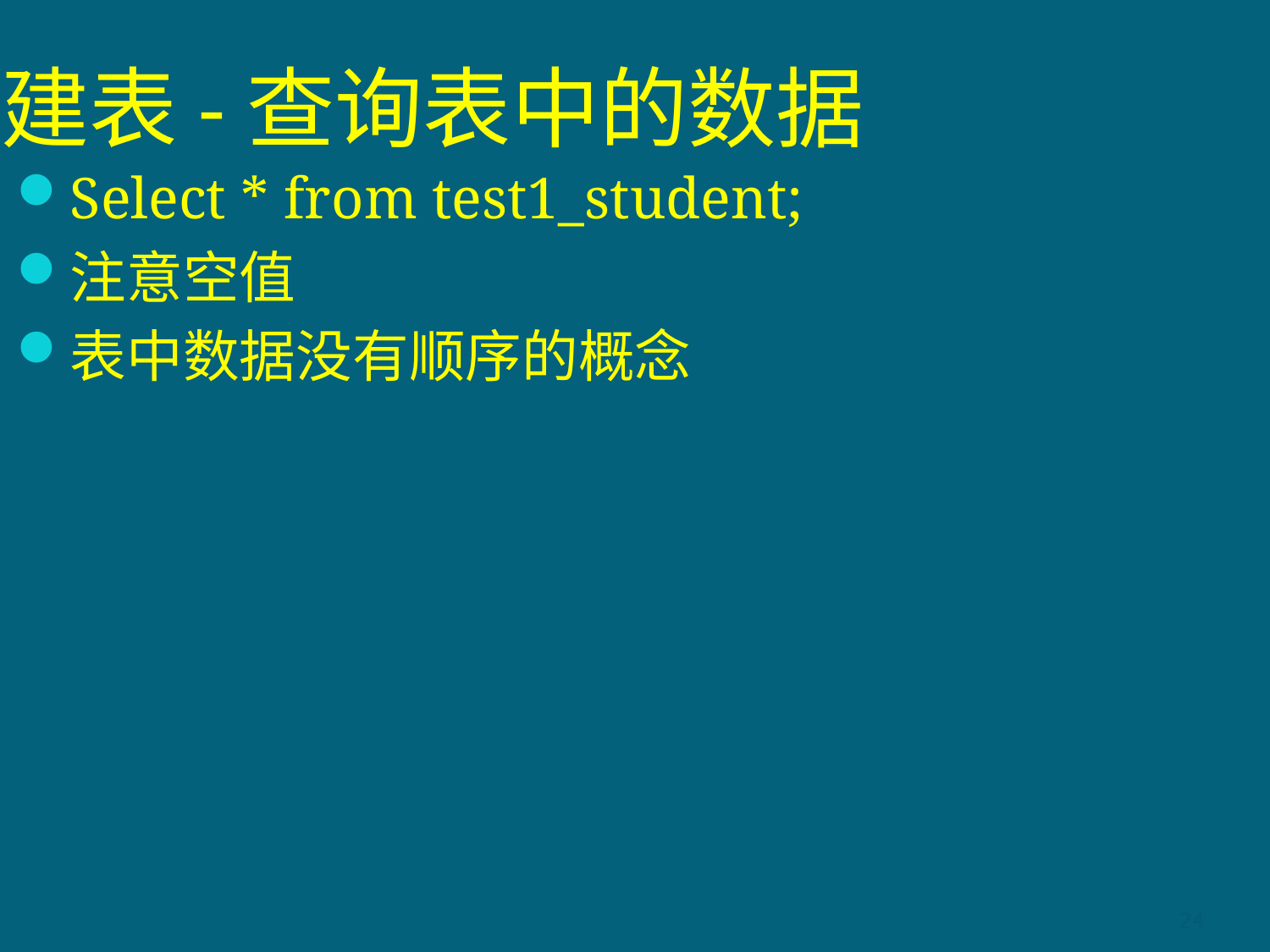

# 建表-查询表中的数据
Select * from test1_student;
注意空值
表中数据没有顺序的概念
24